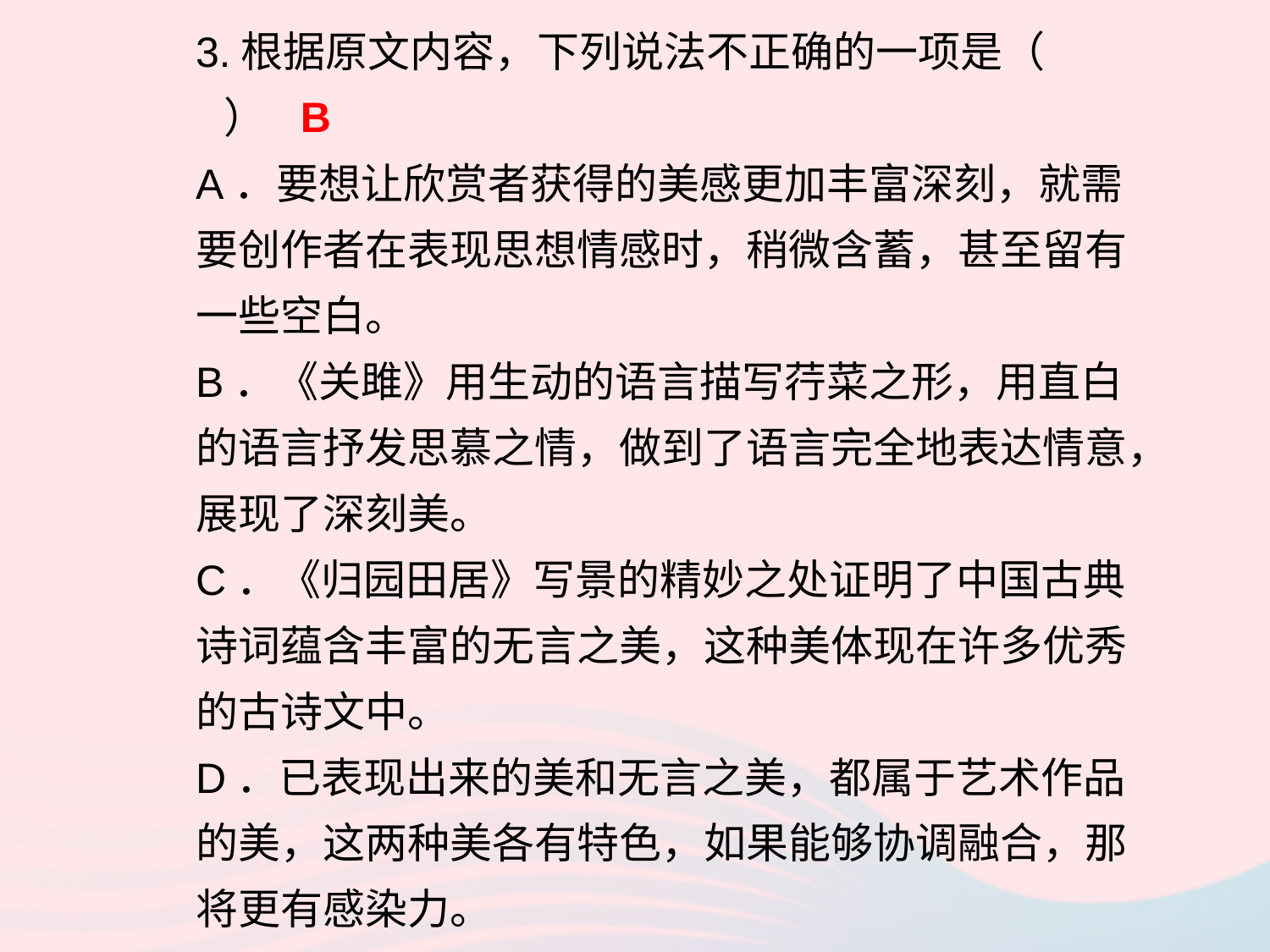

3.根据原文内容，下列说法不正确的一项是（              ）
A．要想让欣赏者获得的美感更加丰富深刻，就需要创作者在表现思想情感时，稍微含蓄，甚至留有一些空白。
B．《关雎》用生动的语言描写荇菜之形，用直白的语言抒发思慕之情，做到了语言完全地表达情意，展现了深刻美。
C．《归园田居》写景的精妙之处证明了中国古典诗词蕴含丰富的无言之美，这种美体现在许多优秀的古诗文中。
D．已表现出来的美和无言之美，都属于艺术作品的美，这两种美各有特色，如果能够协调融合，那将更有感染力。
B